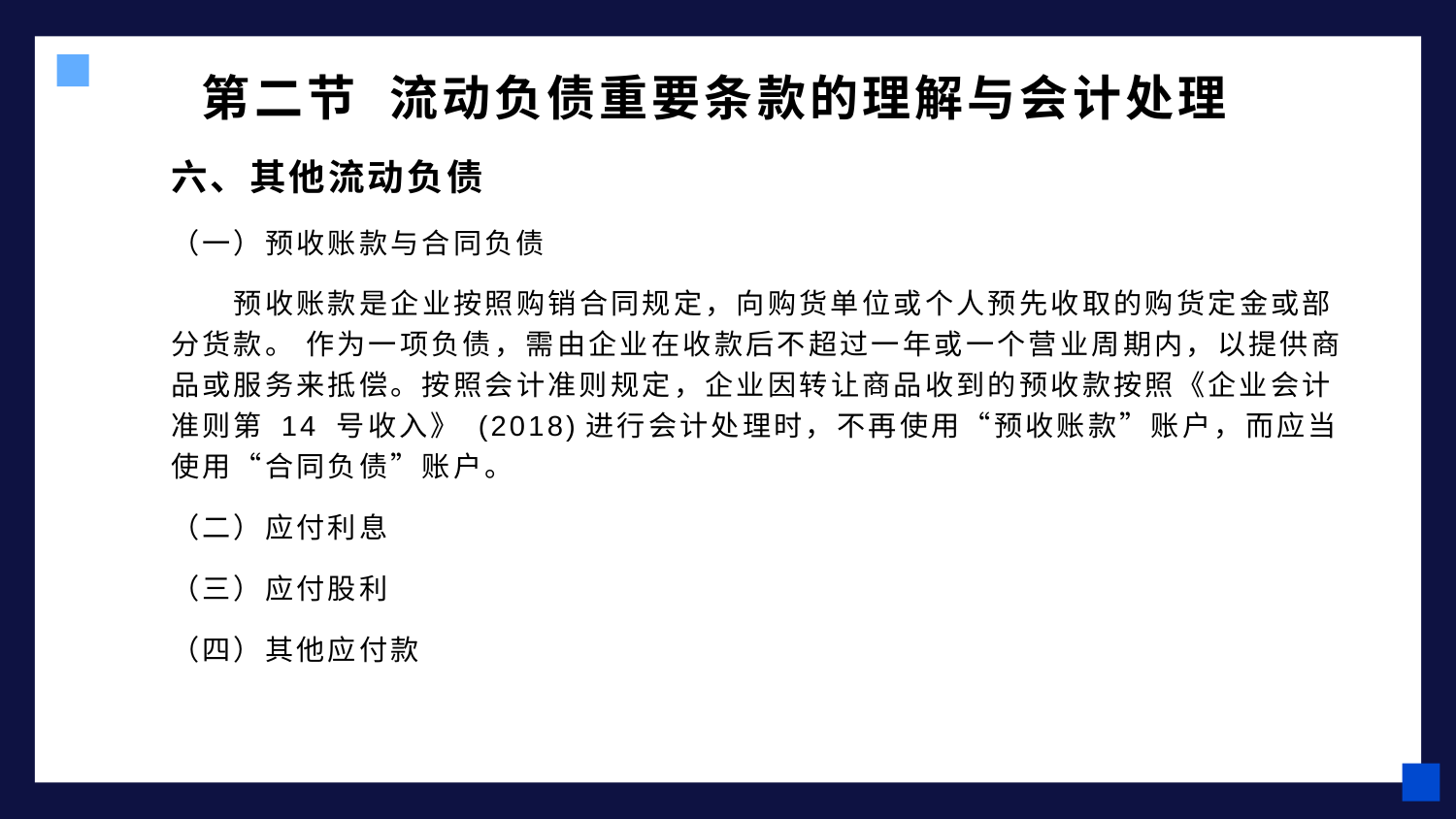

# 第二节  流动负债重要条款的理解与会计处理
六、其他流动负债
（一）预收账款与合同负债
      预收账款是企业按照购销合同规定，向购货单位或个人预先收取的购货定金或部分货款。 作为一项负债，需由企业在收款后不超过一年或一个营业周期内，以提供商品或服务来抵偿。按照会计准则规定，企业因转让商品收到的预收款按照《企业会计准则第 14 号收入》 (2018)进行会计处理时，不再使用“预收账款”账户，而应当使用“合同负债”账户。
（二）应付利息
（三）应付股利
（四）其他应付款